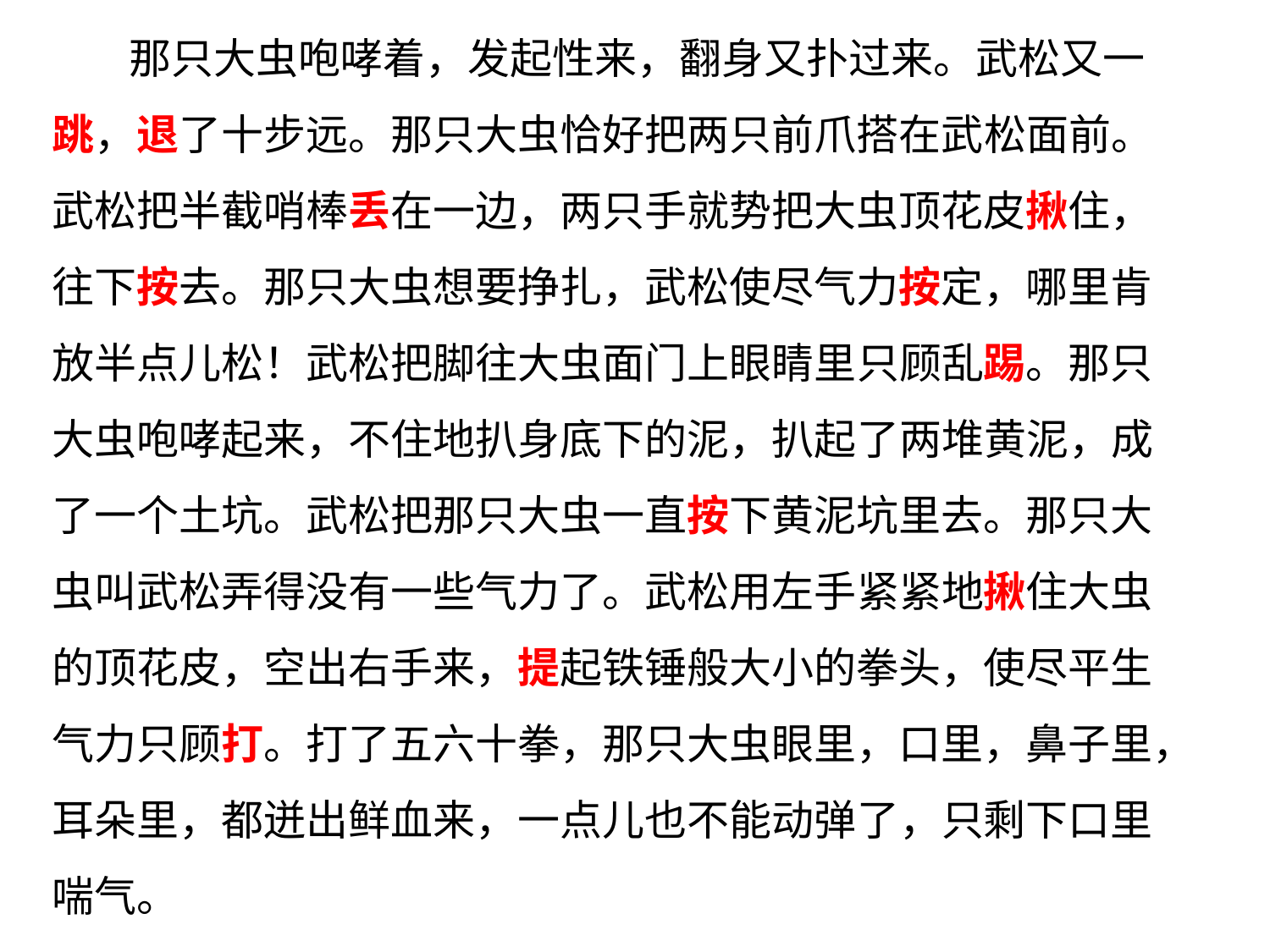

那只大虫咆哮着，发起性来，翻身又扑过来。武松又一跳，退了十步远。那只大虫恰好把两只前爪搭在武松面前。武松把半截哨棒丢在一边，两只手就势把大虫顶花皮揪住，往下按去。那只大虫想要挣扎，武松使尽气力按定，哪里肯放半点儿松！武松把脚往大虫面门上眼睛里只顾乱踢。那只大虫咆哮起来，不住地扒身底下的泥，扒起了两堆黄泥，成了一个土坑。武松把那只大虫一直按下黄泥坑里去。那只大虫叫武松弄得没有一些气力了。武松用左手紧紧地揪住大虫的顶花皮，空出右手来，提起铁锤般大小的拳头，使尽平生气力只顾打。打了五六十拳，那只大虫眼里，口里，鼻子里，耳朵里，都迸出鲜血来，一点儿也不能动弹了，只剩下口里喘气。